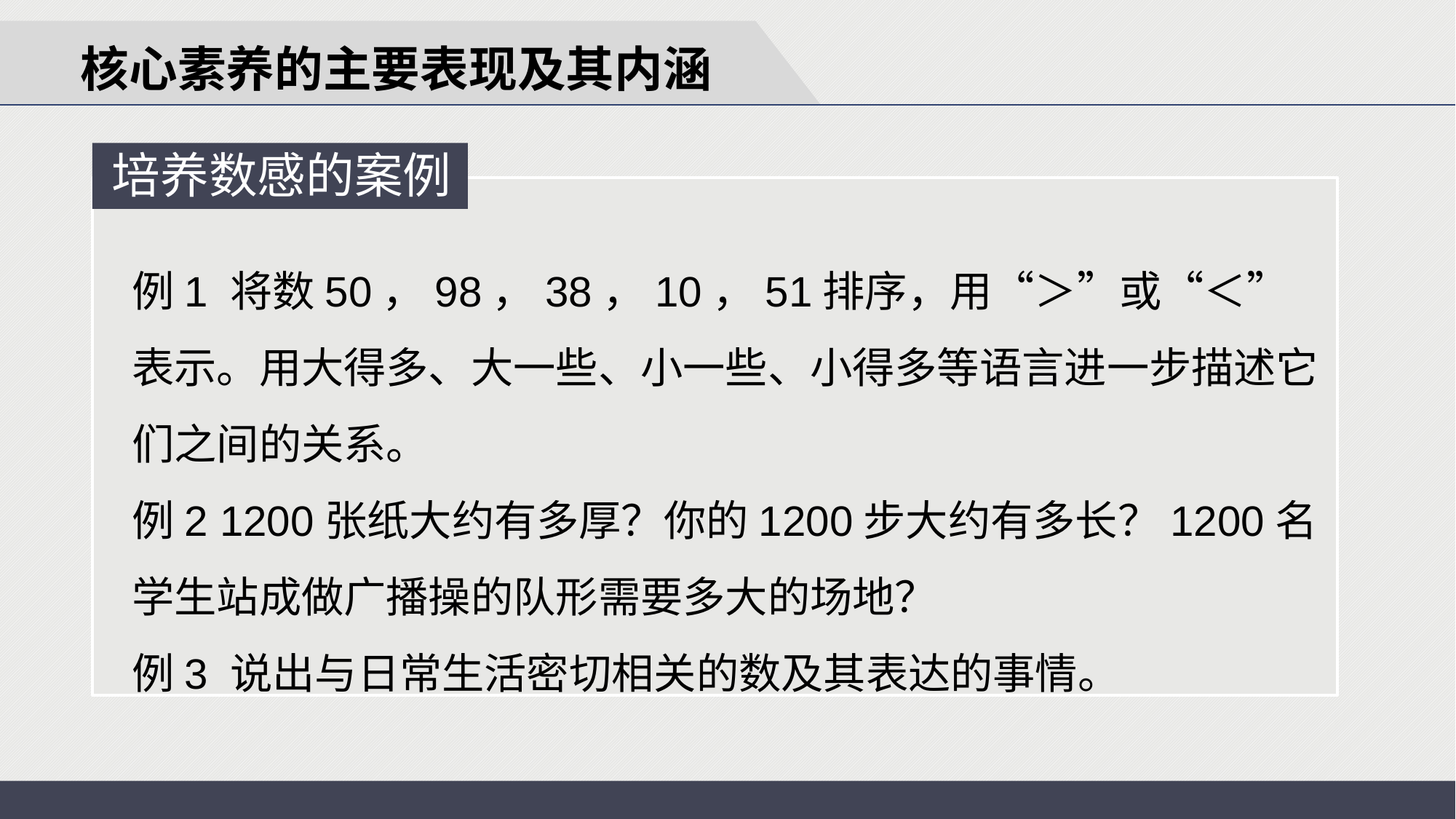

核心素养的主要表现及其内涵
培养数感的案例

例1 将数50，98，38，10，51排序，用“＞”或“＜”表示。用大得多、大一些、小一些、小得多等语言进一步描述它们之间的关系。
例2 1200张纸大约有多厚？你的1200步大约有多长？1200名学生站成做广播操的队形需要多大的场地？
例3 说出与日常生活密切相关的数及其表达的事情。